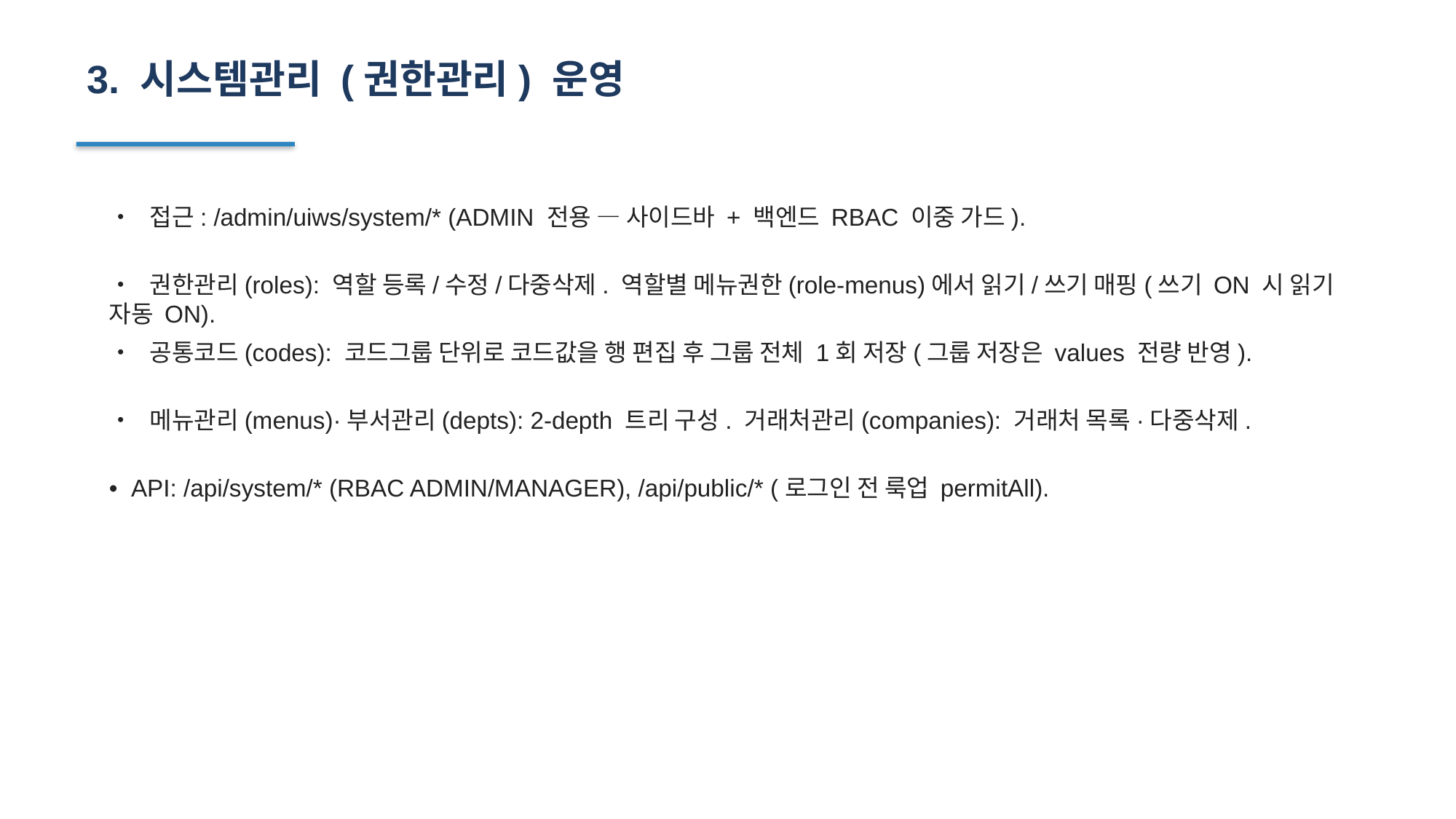

3. 시스템관리 (권한관리) 운영

•  접근: /admin/uiws/system/* (ADMIN 전용 — 사이드바 + 백엔드 RBAC 이중 가드).
•  권한관리(roles): 역할 등록/수정/다중삭제. 역할별 메뉴권한(role-menus)에서 읽기/쓰기 매핑(쓰기 ON 시 읽기 자동 ON).
•  공통코드(codes): 코드그룹 단위로 코드값을 행 편집 후 그룹 전체 1회 저장(그룹 저장은 values 전량 반영).
•  메뉴관리(menus)·부서관리(depts): 2-depth 트리 구성. 거래처관리(companies): 거래처 목록·다중삭제.
•  API: /api/system/* (RBAC ADMIN/MANAGER), /api/public/* (로그인 전 룩업 permitAll).